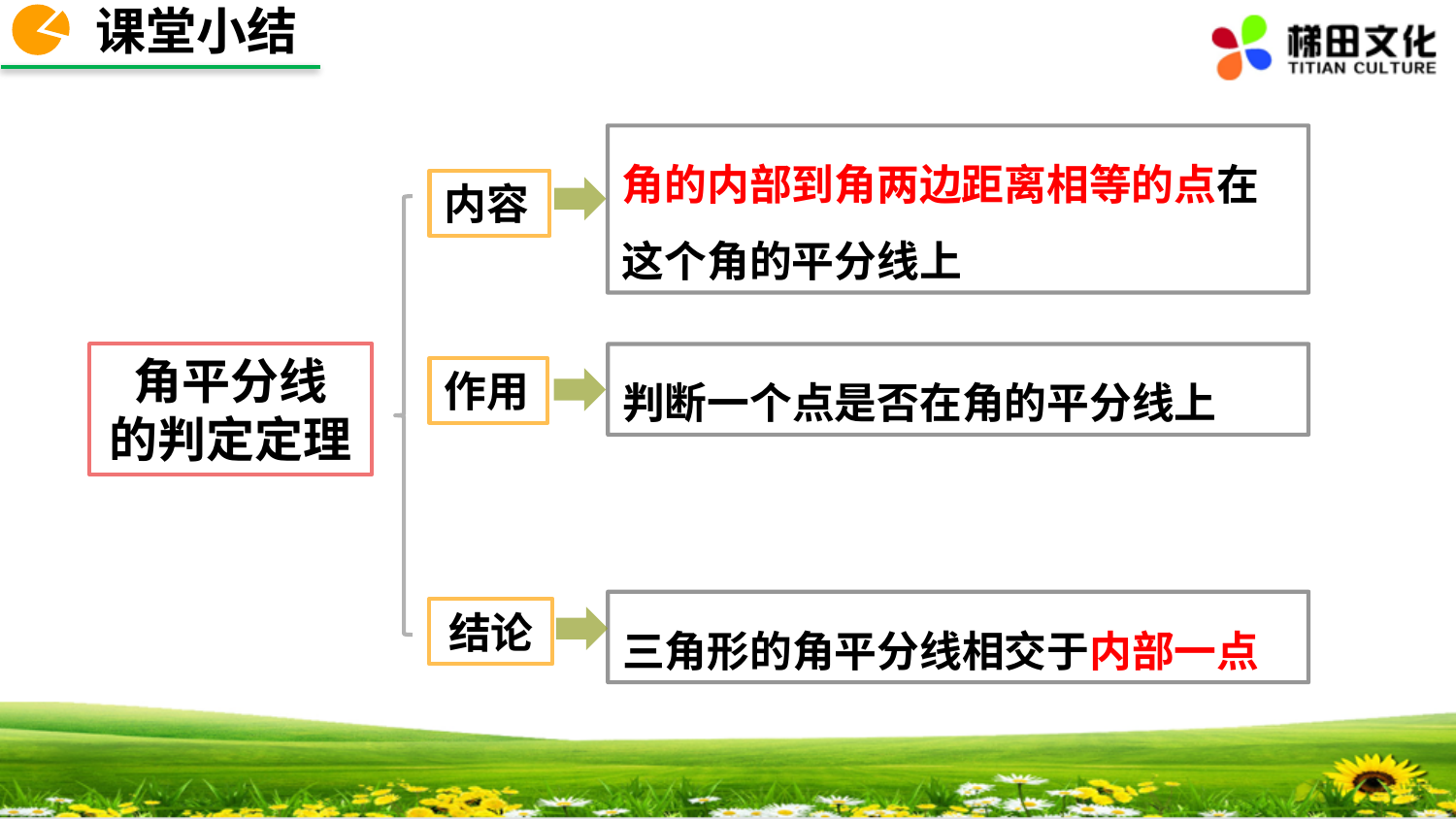

课堂小结

角的内部到角两边距离相等的点在这个角的平分线上
内容

角平分线
的判定定理
判断一个点是否在角的平分线上
作用

三角形的角平分线相交于内部一点
结论